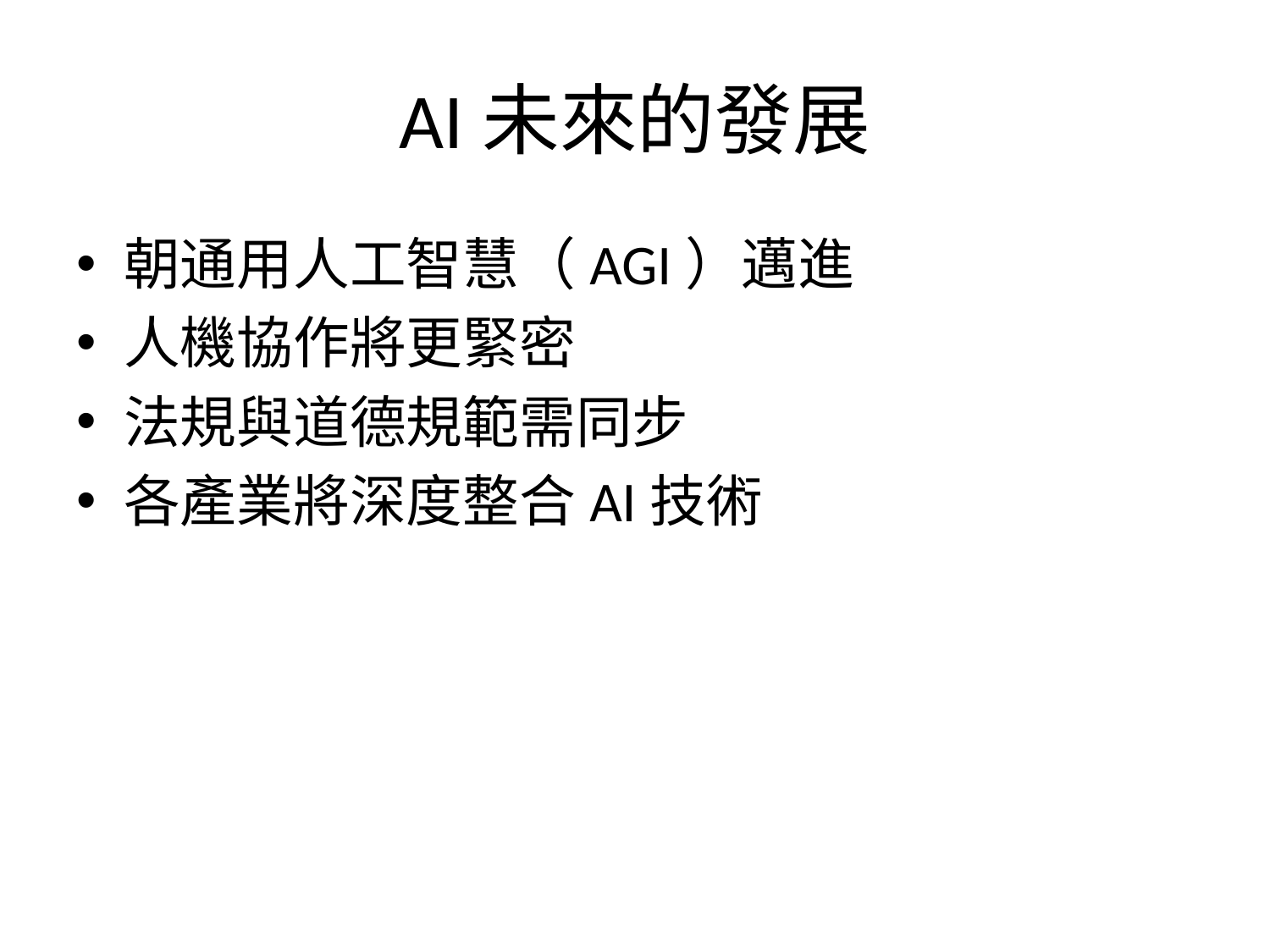

# AI未來的發展
朝通用人工智慧（AGI）邁進
人機協作將更緊密
法規與道德規範需同步
各產業將深度整合AI技術